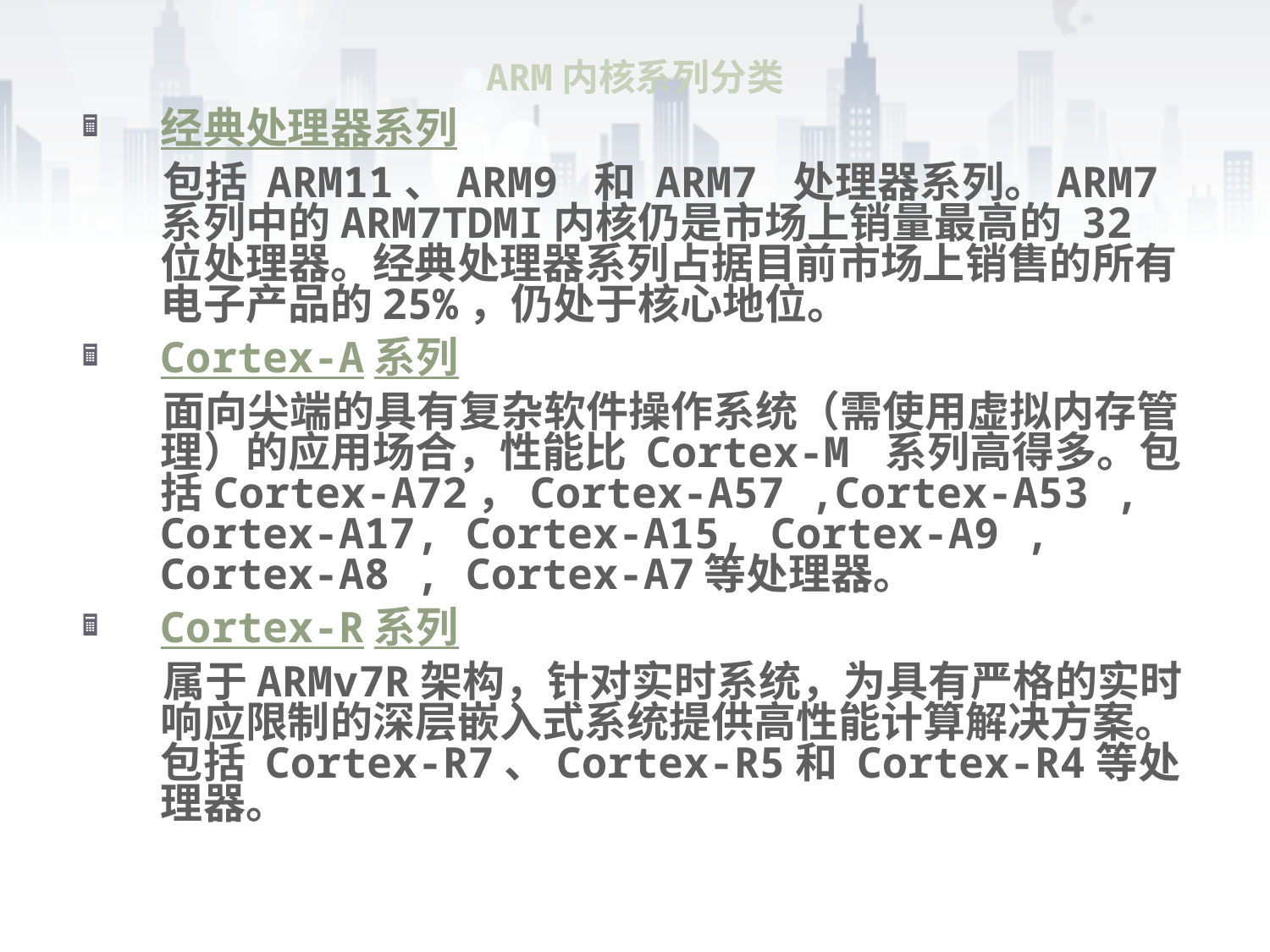

ARM内核系列分类
经典处理器系列
        包括 ARM11、ARM9 和 ARM7 处理器系列。ARM7系列中的ARM7TDMI内核仍是市场上销量最高的 32 位处理器。经典处理器系列占据目前市场上销售的所有电子产品的25%，仍处于核心地位。
Cortex-A系列
        面向尖端的具有复杂软件操作系统（需使用虚拟内存管理）的应用场合，性能比 Cortex-M 系列高得多。包括Cortex-A72，Cortex-A57 ,Cortex-A53 , Cortex-A17, Cortex-A15, Cortex-A9 , Cortex-A8 , Cortex-A7等处理器。
Cortex-R系列
        属于ARMv7R架构，针对实时系统，为具有严格的实时响应限制的深层嵌入式系统提供高性能计算解决方案。包括 Cortex-R7、Cortex-R5和 Cortex-R4等处理器。